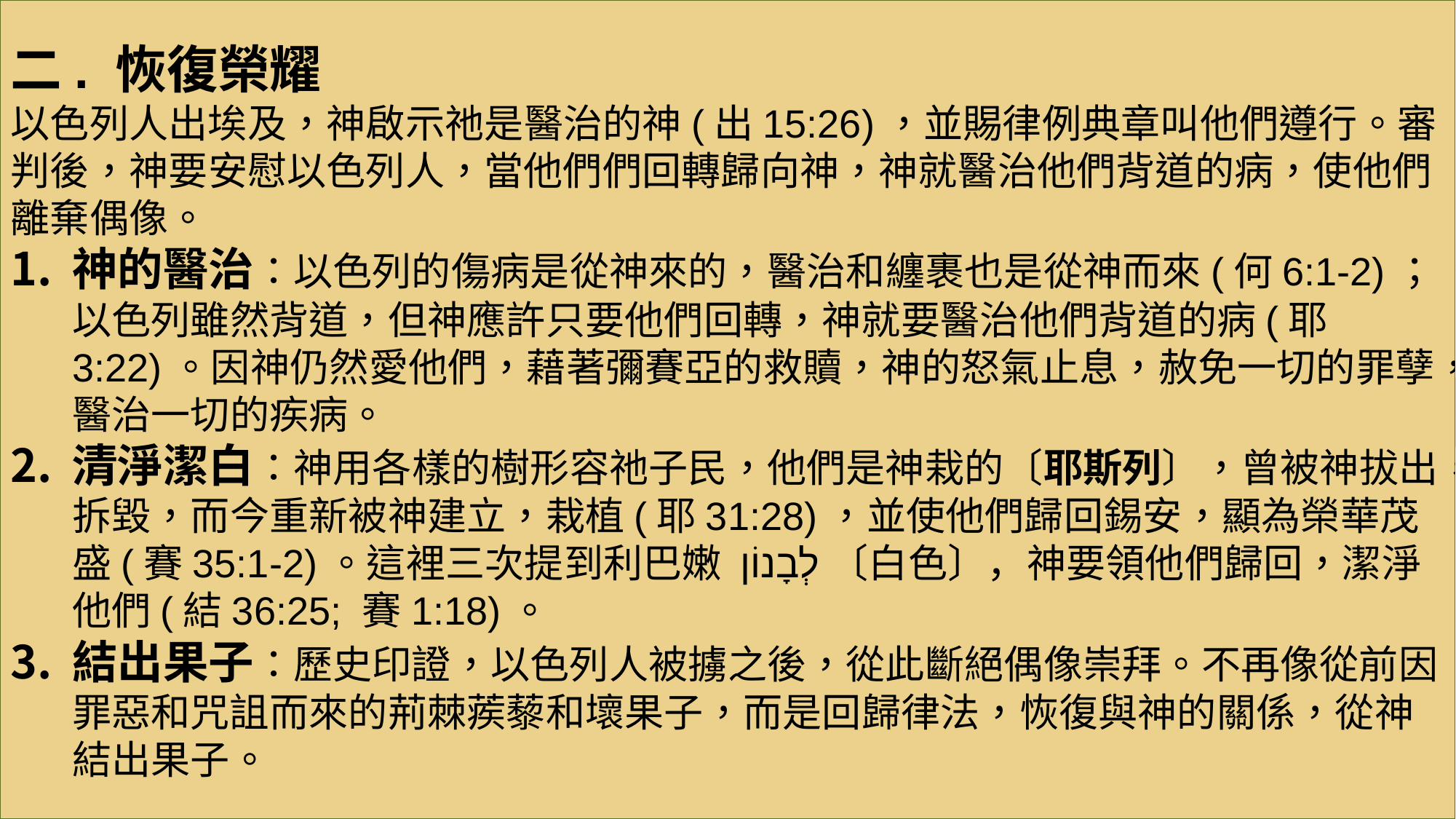

二. 恢復榮耀
以色列人出埃及，神啟示祂是醫治的神(出15:26)，並賜律例典章叫他們遵行。審判後，神要安慰以色列人，當他們們回轉歸向神，神就醫治他們背道的病，使他們離棄偶像。
神的醫治：以色列的傷病是從神來的，醫治和纏裹也是從神而來(何6:1-2)；以色列雖然背道，但神應許只要他們回轉，神就要醫治他們背道的病(耶3:22)。因神仍然愛他們，藉著彌賽亞的救贖，神的怒氣止息，赦免一切的罪孽，醫治一切的疾病。
清淨潔白：神用各樣的樹形容祂子民，他們是神栽的〔耶斯列〕，曾被神拔出，拆毀，而今重新被神建立，栽植(耶31:28)，並使他們歸回錫安，顯為榮華茂盛(賽35:1-2)。這裡三次提到利巴嫩 לְבָנוֹן〔白色〕，神要領他們歸回，潔淨他們(結36:25; 賽1:18)。
結出果子：歷史印證，以色列人被擄之後，從此斷絕偶像崇拜。不再像從前因罪惡和咒詛而來的荊棘蒺藜和壞果子，而是回歸律法，恢復與神的關係，從神結出果子。
#